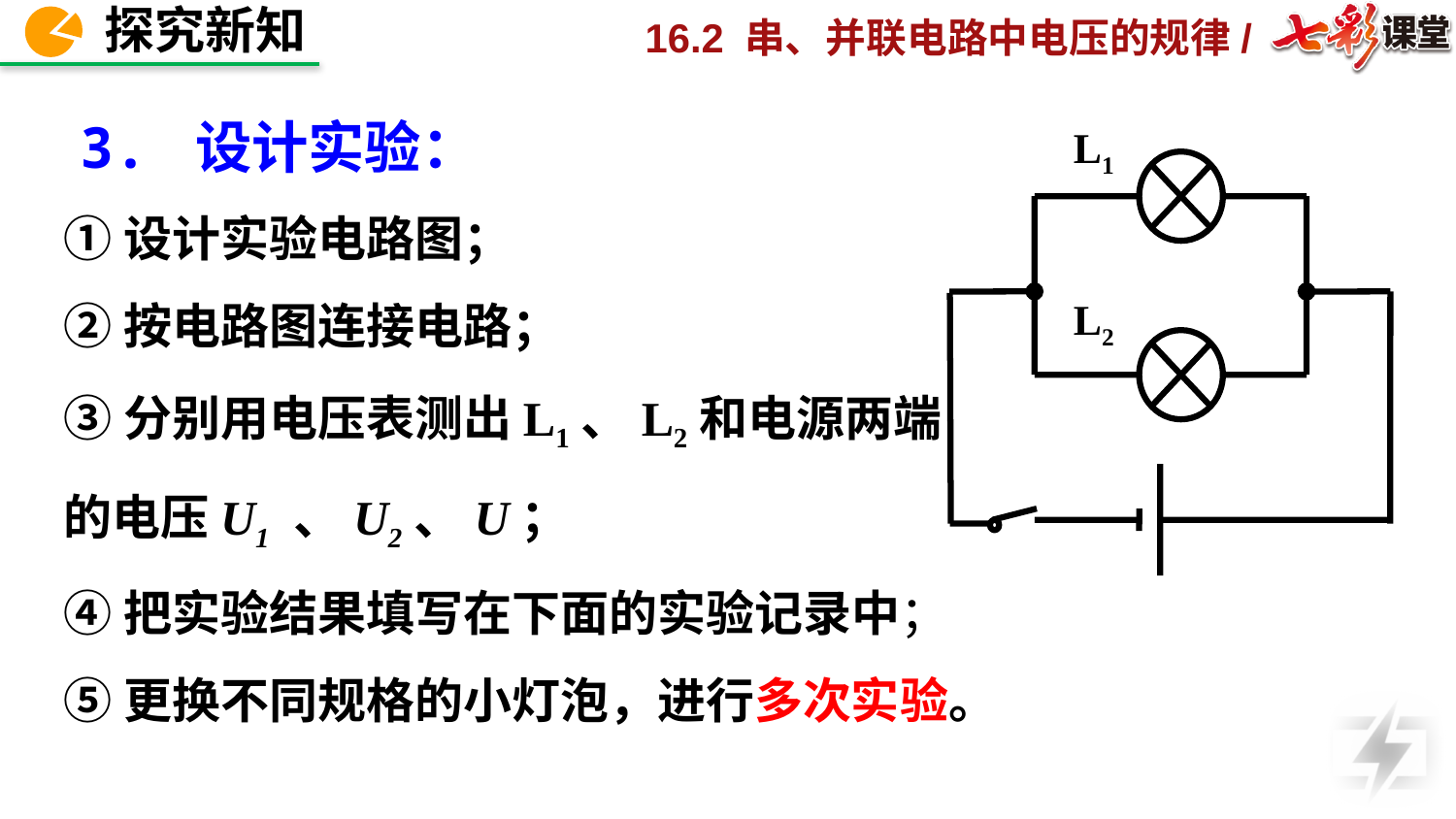

3. 设计实验：
L1

L2
①设计实验电路图；
②按电路图连接电路；
③分别用电压表测出L1、L2和电源两端的电压U1 、U2、U；
④把实验结果填写在下面的实验记录中；
⑤更换不同规格的小灯泡，进行多次实验。